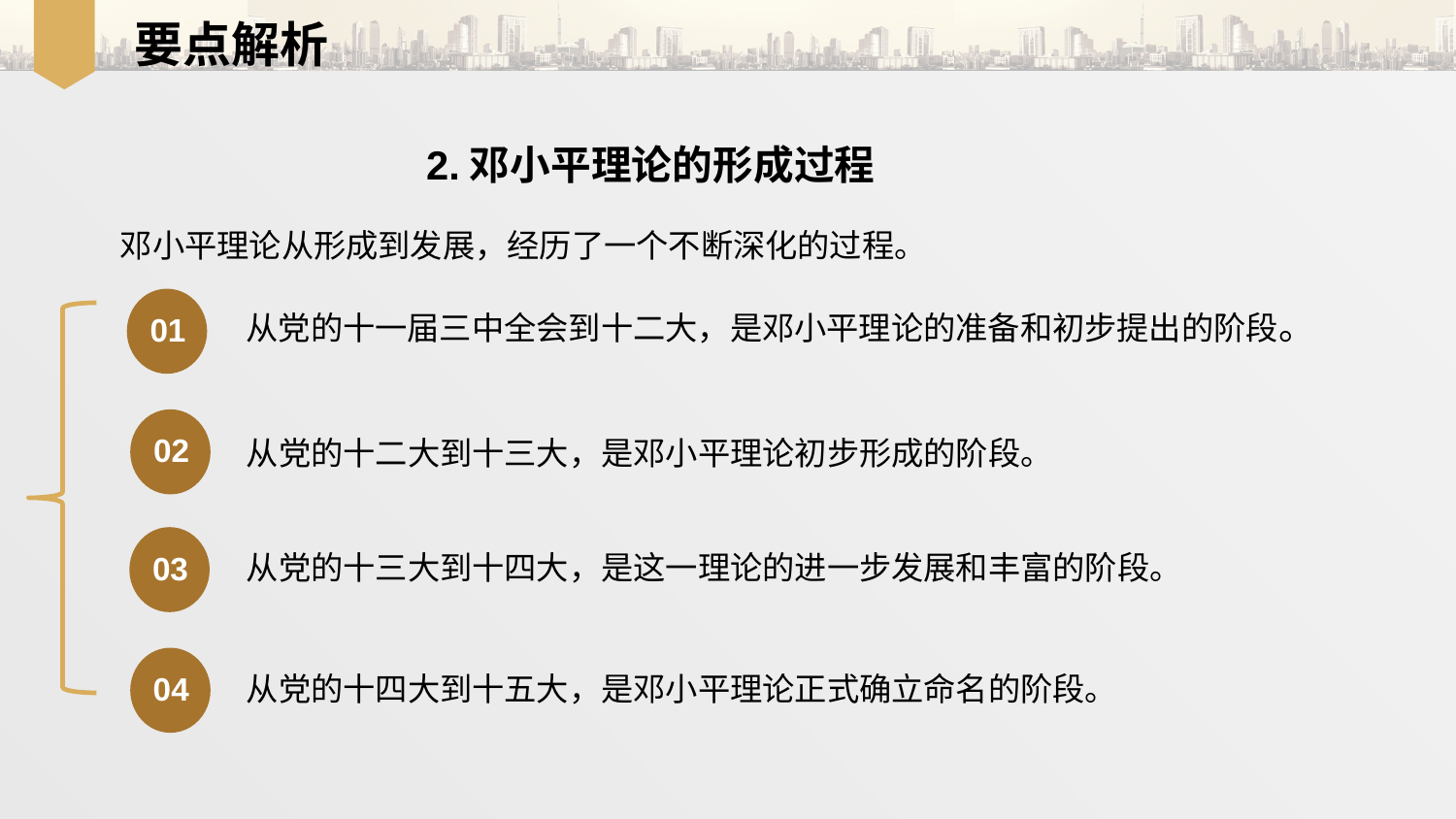

要点解析
2.邓小平理论的形成过程
邓小平理论从形成到发展，经历了一个不断深化的过程。

01

从党的十一届三中全会到十二大，是邓小平理论的准备和初步提出的阶段。

02
从党的十二大到十三大，是邓小平理论初步形成的阶段。

03
从党的十三大到十四大，是这一理论的进一步发展和丰富的阶段。

04
从党的十四大到十五大，是邓小平理论正式确立命名的阶段。